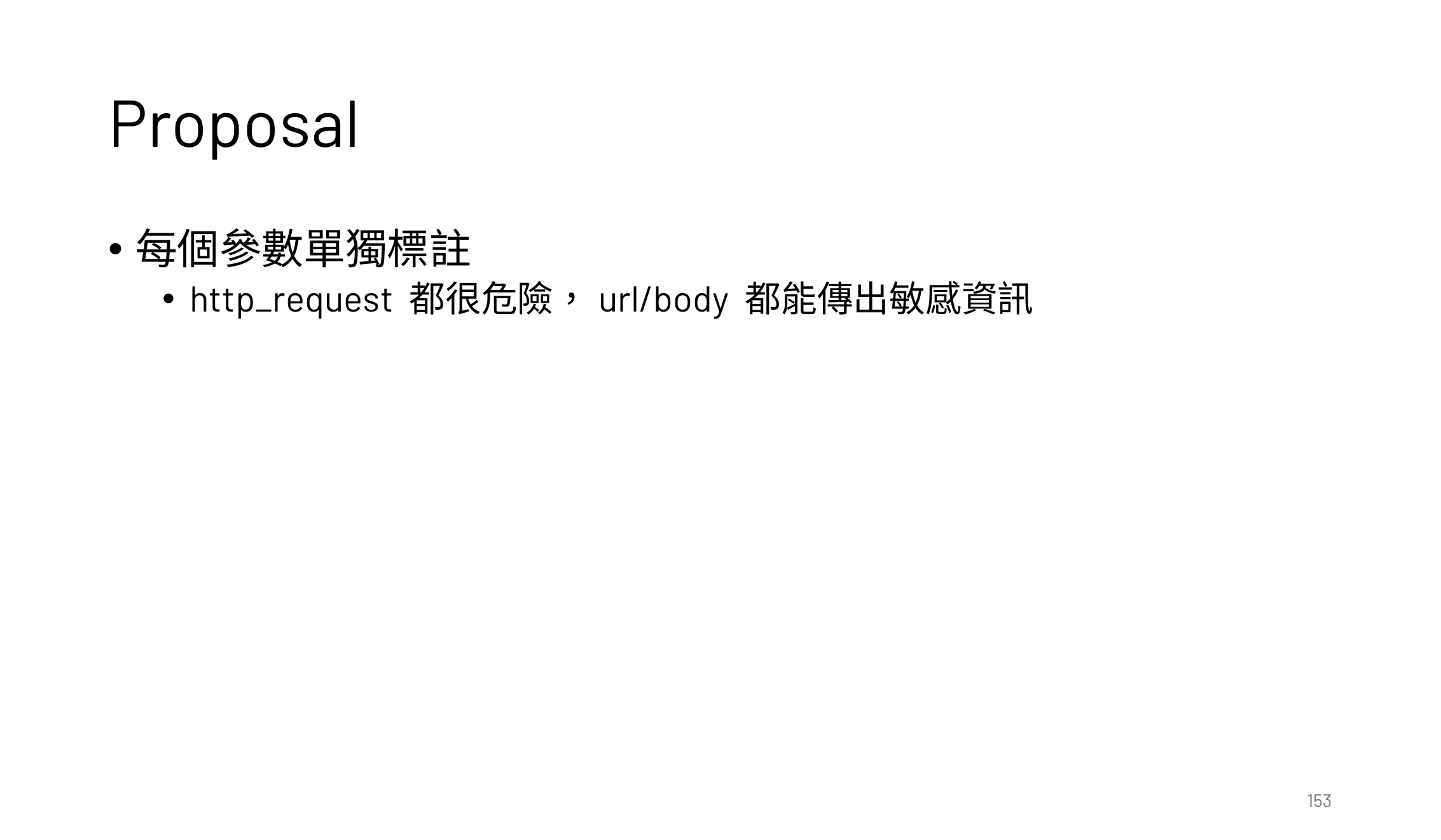

# Proposal
每個參數單獨標註
http_request 都很危險，url/body 都能傳出敏感資訊

153